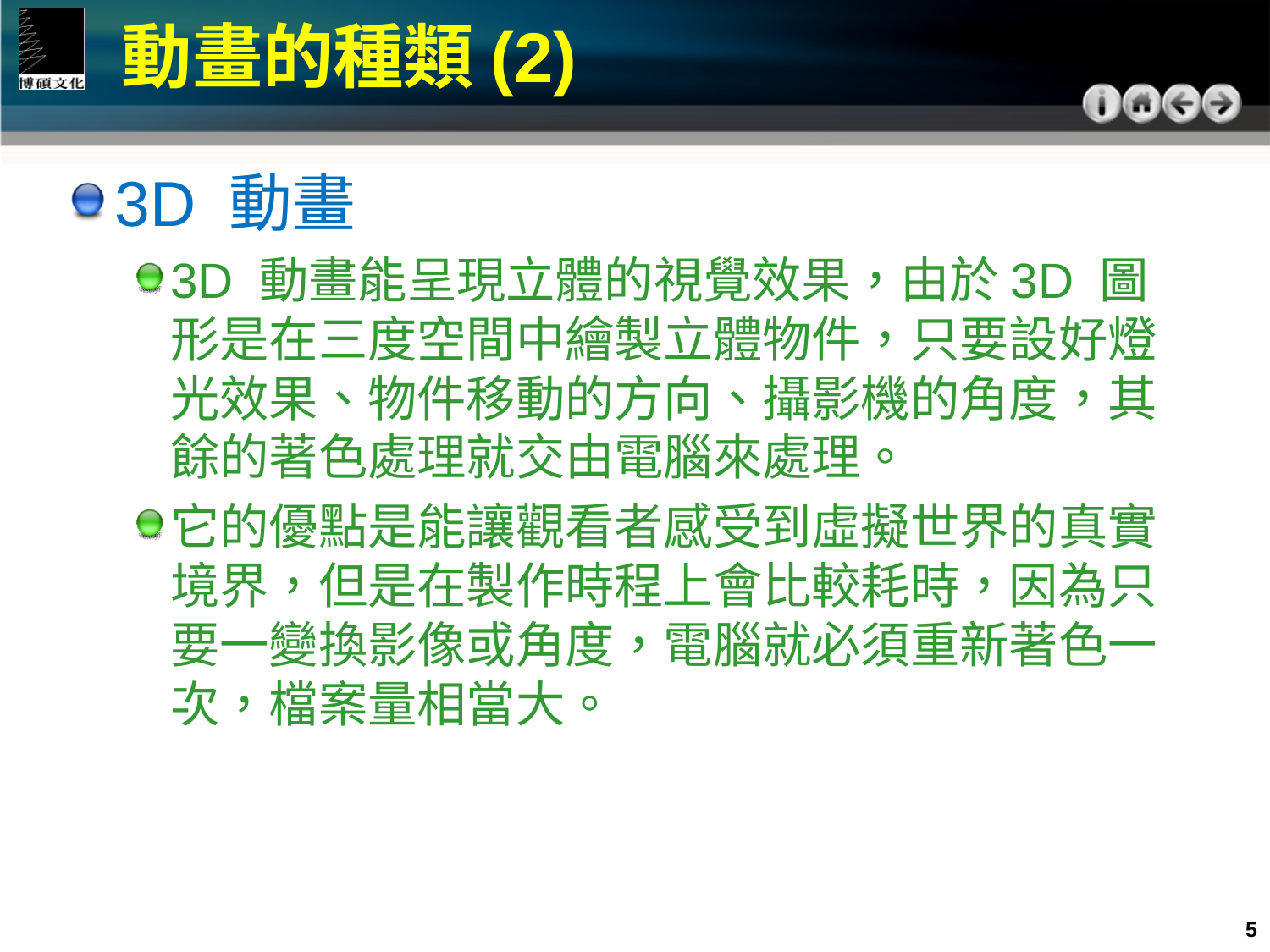

動畫的種類(2)
3D 動畫
3D 動畫能呈現立體的視覺效果，由於3D 圖形是在三度空間中繪製立體物件，只要設好燈光效果、物件移動的方向、攝影機的角度，其餘的著色處理就交由電腦來處理。
它的優點是能讓觀看者感受到虛擬世界的真實境界，但是在製作時程上會比較耗時，因為只要一變換影像或角度，電腦就必須重新著色一次，檔案量相當大。